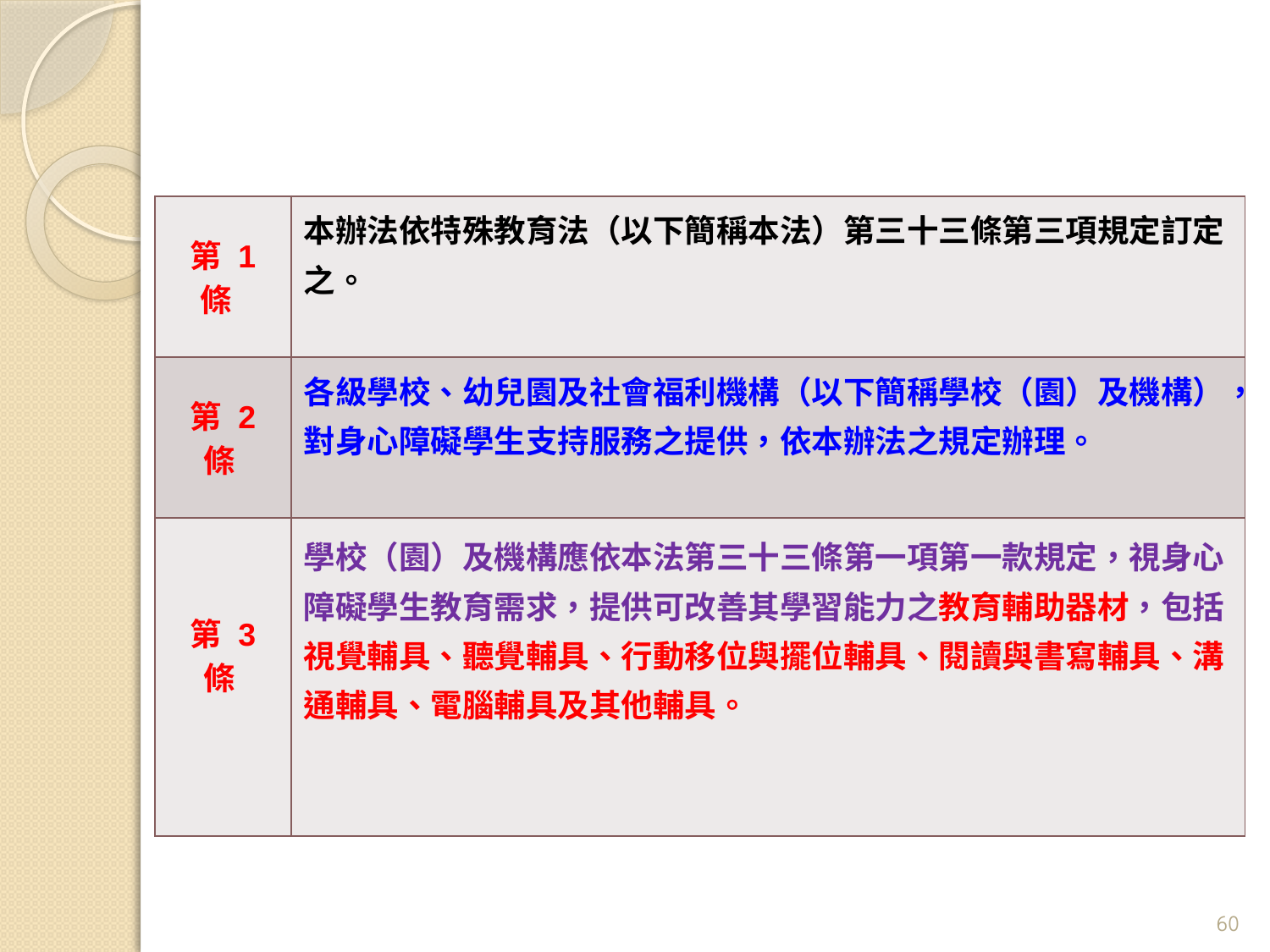

| 第 1 條 | 本辦法依特殊教育法（以下簡稱本法）第三十三條第三項規定訂定之。 |
| --- | --- |
| 第 2 條 | 各級學校、幼兒園及社會福利機構（以下簡稱學校（園）及機構），對身心障礙學生支持服務之提供，依本辦法之規定辦理。 |
| 第 3 條 | 學校（園）及機構應依本法第三十三條第一項第一款規定，視身心障礙學生教育需求，提供可改善其學習能力之教育輔助器材，包括視覺輔具、聽覺輔具、行動移位與擺位輔具、閱讀與書寫輔具、溝通輔具、電腦輔具及其他輔具。 |
60